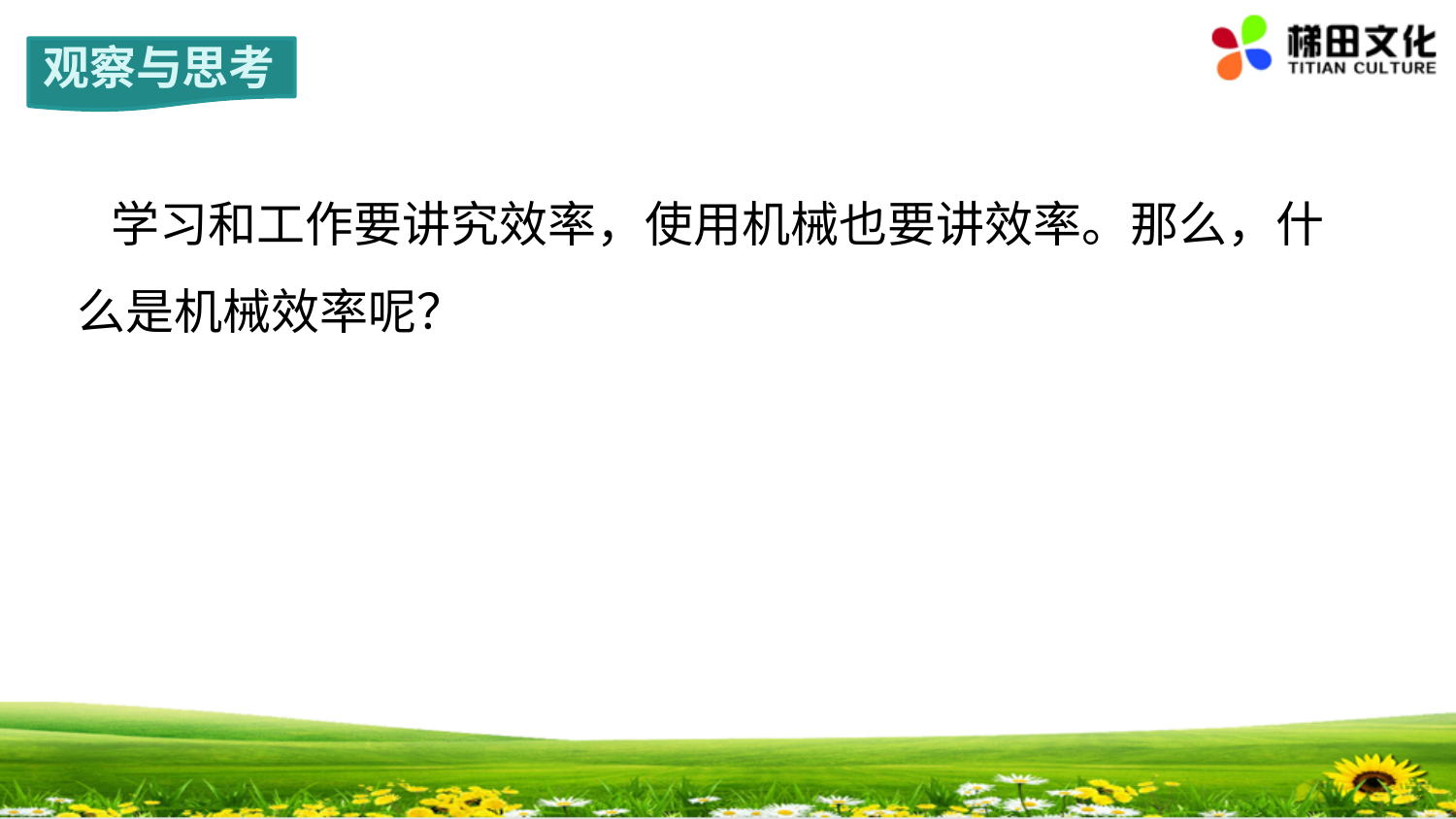

观察与思考

  学习和工作要讲究效率，使用机械也要讲效率。那么，什么是机械效率呢？